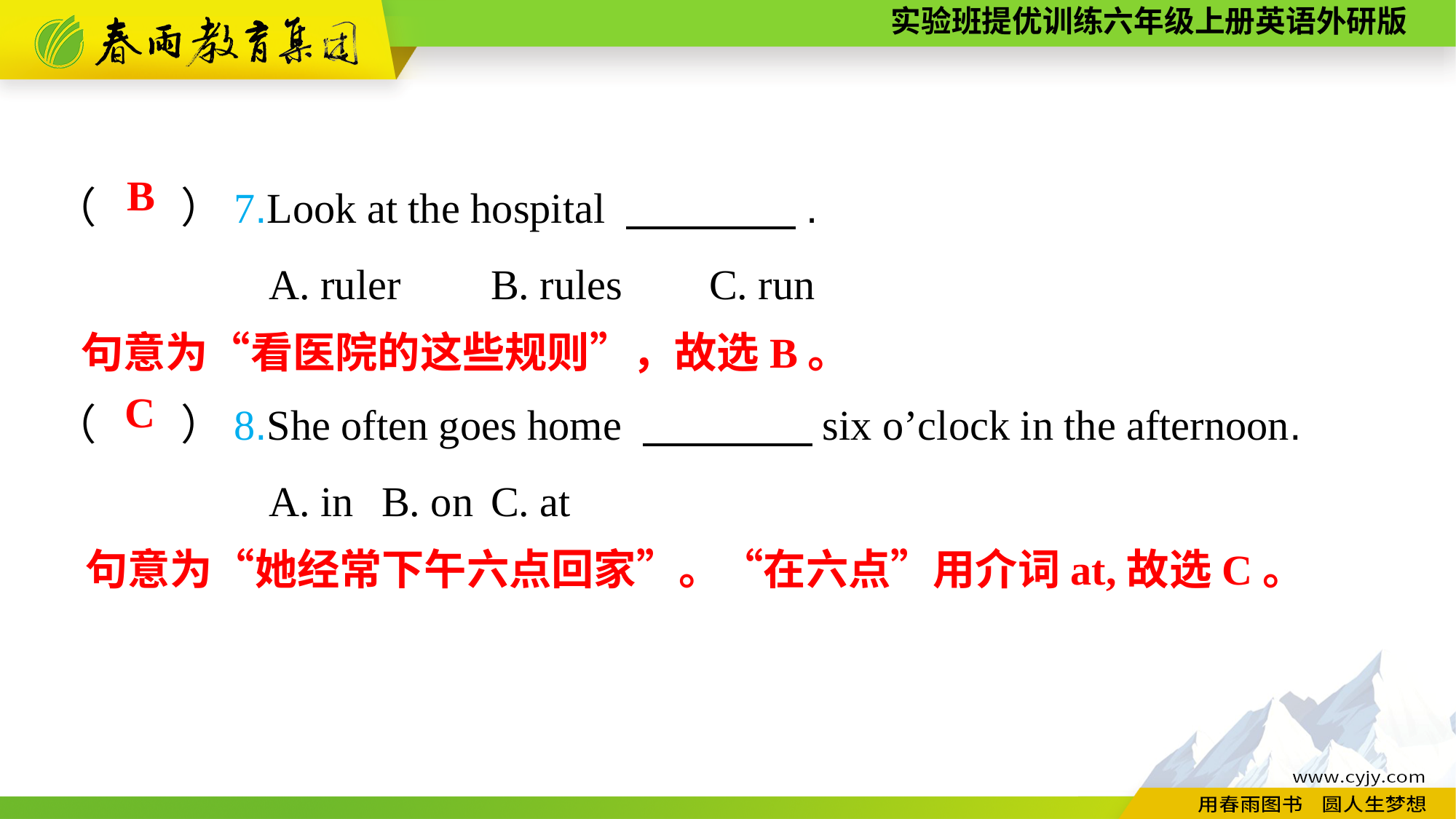

（　　）7.Look at the hospital 　　　　.
A. ruler	B. rules	C. run
B
句意为“看医院的这些规则”，故选B。
（　　）8.She often goes home 　　　　six o’clock in the afternoon.
A. in	B. on	C. at
C
句意为“她经常下午六点回家”。“在六点”用介词at,故选C。